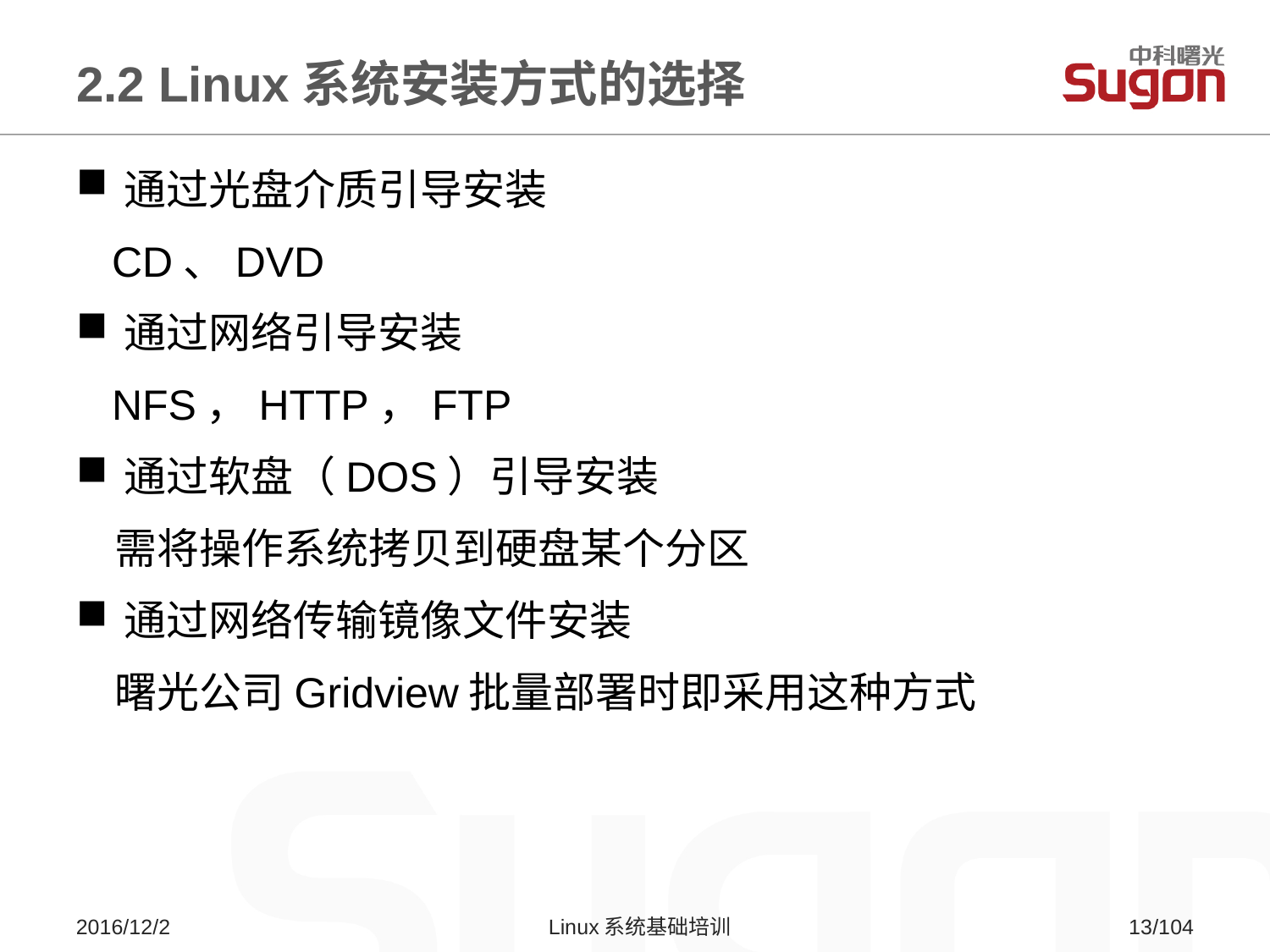

# 2.2 Linux系统安装方式的选择
通过光盘介质引导安装
   CD、DVD
通过网络引导安装
   NFS，HTTP，FTP
通过软盘（DOS）引导安装
   需将操作系统拷贝到硬盘某个分区
通过网络传输镜像文件安装
   曙光公司Gridview批量部署时即采用这种方式